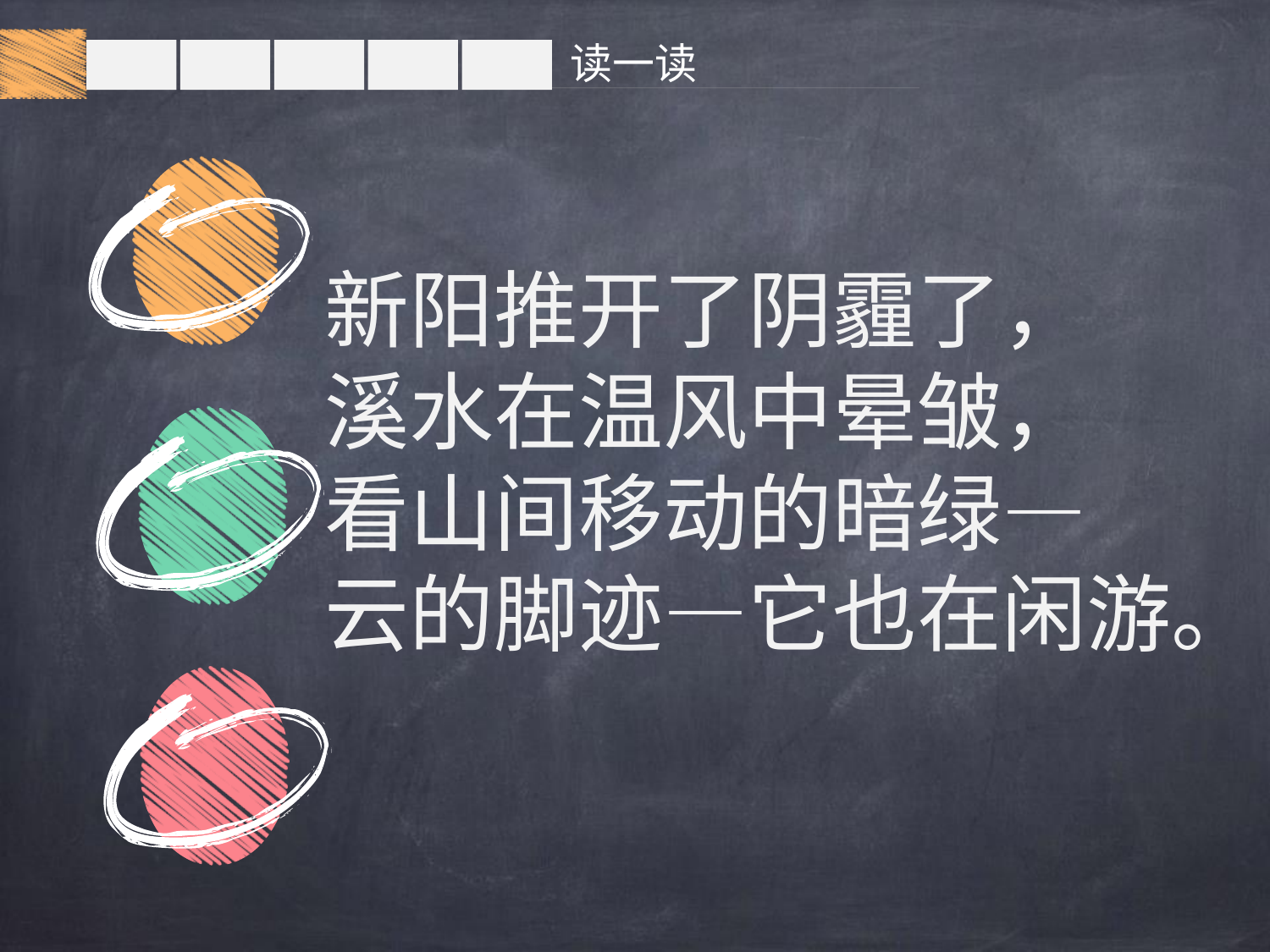

读一读

新阳推开了阴霾了，
溪水在温风中晕皱，
看山间移动的暗绿—
云的脚迹—它也在闲游。